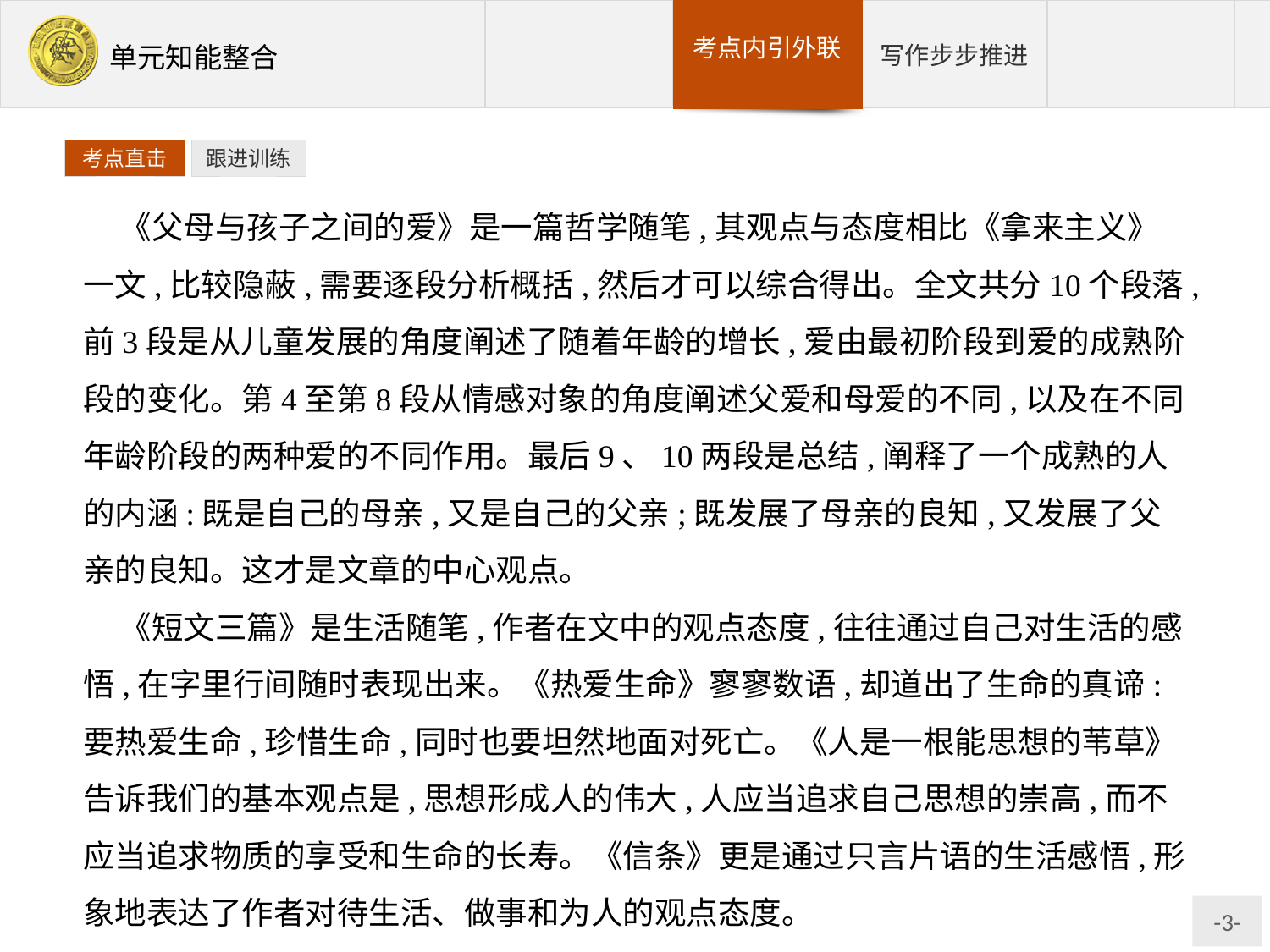

考点直击
跟进训练
《父母与孩子之间的爱》是一篇哲学随笔,其观点与态度相比《拿来主义》一文,比较隐蔽,需要逐段分析概括,然后才可以综合得出。全文共分10个段落,前3段是从儿童发展的角度阐述了随着年龄的增长,爱由最初阶段到爱的成熟阶段的变化。第4至第8段从情感对象的角度阐述父爱和母爱的不同,以及在不同年龄阶段的两种爱的不同作用。最后9、10两段是总结,阐释了一个成熟的人的内涵:既是自己的母亲,又是自己的父亲;既发展了母亲的良知,又发展了父亲的良知。这才是文章的中心观点。
《短文三篇》是生活随笔,作者在文中的观点态度,往往通过自己对生活的感悟,在字里行间随时表现出来。《热爱生命》寥寥数语,却道出了生命的真谛:要热爱生命,珍惜生命,同时也要坦然地面对死亡。《人是一根能思想的苇草》告诉我们的基本观点是,思想形成人的伟大,人应当追求自己思想的崇高,而不应当追求物质的享受和生命的长寿。《信条》更是通过只言片语的生活感悟,形象地表达了作者对待生活、做事和为人的观点态度。